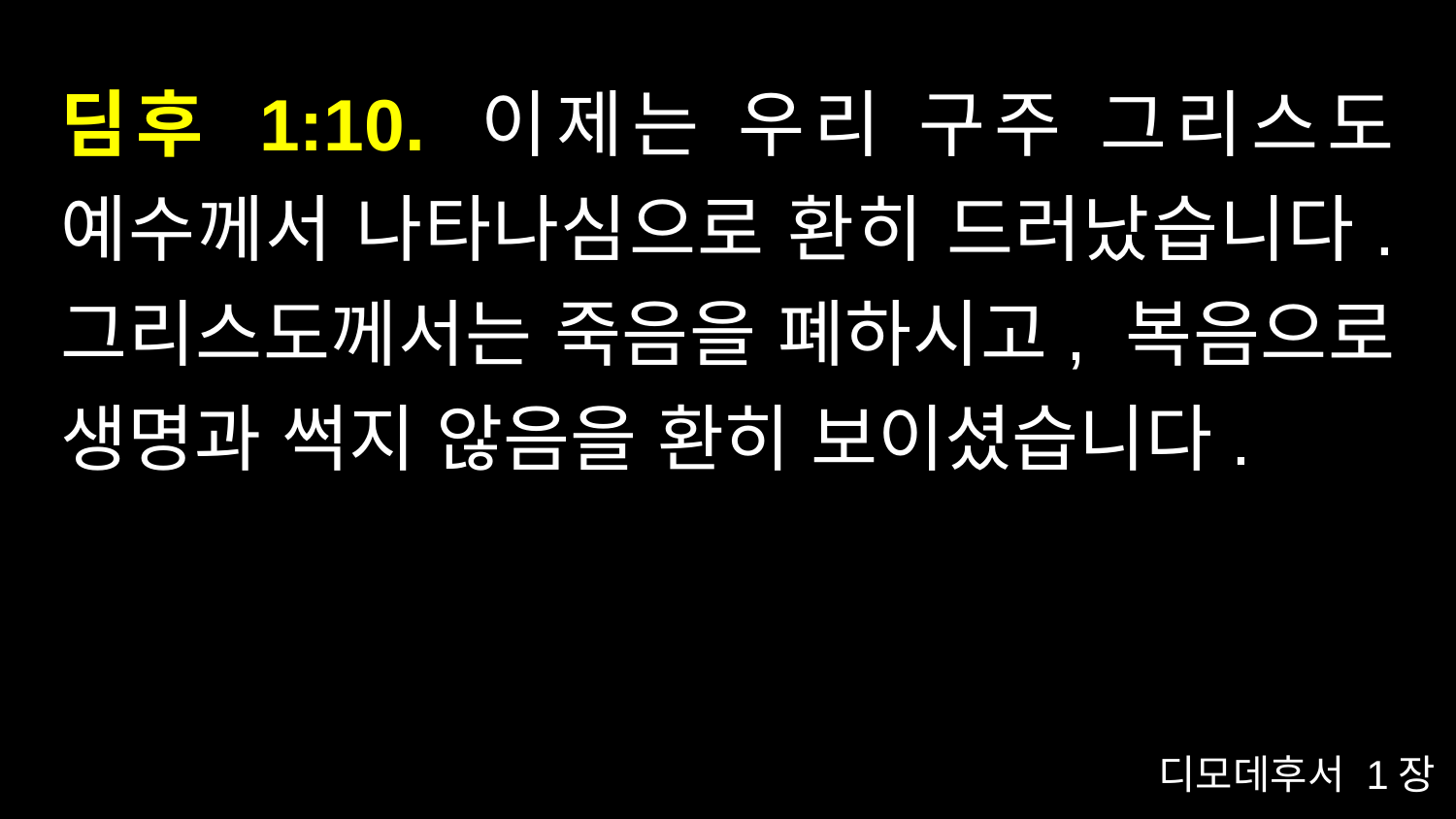

# 딤후 1:10. 이제는 우리 구주 그리스도 예수께서 나타나심으로 환히 드러났습니다. 그리스도께서는 죽음을 폐하시고, 복음으로 생명과 썩지 않음을 환히 보이셨습니다.
디모데후서 1장